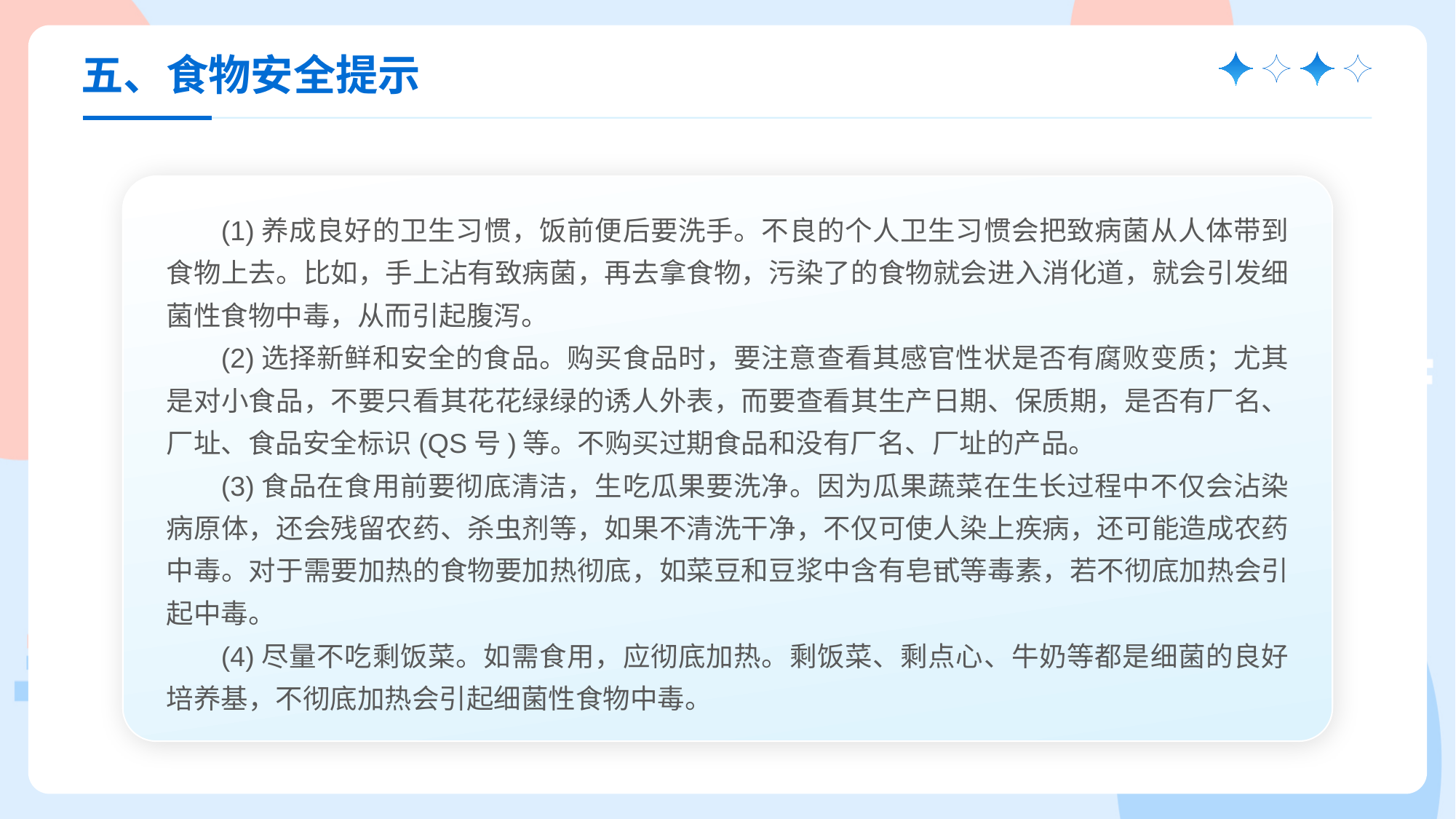

五、食物安全提示

(1)养成良好的卫生习惯，饭前便后要洗手。不良的个人卫生习惯会把致病菌从人体带到食物上去。比如，手上沾有致病菌，再去拿食物，污染了的食物就会进入消化道，就会引发细菌性食物中毒，从而引起腹泻。
(2)选择新鲜和安全的食品。购买食品时，要注意查看其感官性状是否有腐败变质；尤其是对小食品，不要只看其花花绿绿的诱人外表，而要查看其生产日期、保质期，是否有厂名、厂址、食品安全标识(QS号)等。不购买过期食品和没有厂名、厂址的产品。
(3)食品在食用前要彻底清洁，生吃瓜果要洗净。因为瓜果蔬菜在生长过程中不仅会沾染病原体，还会残留农药、杀虫剂等，如果不清洗干净，不仅可使人染上疾病，还可能造成农药中毒。对于需要加热的食物要加热彻底，如菜豆和豆浆中含有皂甙等毒素，若不彻底加热会引起中毒。
(4)尽量不吃剩饭菜。如需食用，应彻底加热。剩饭菜、剩点心、牛奶等都是细菌的良好培养基，不彻底加热会引起细菌性食物中毒。